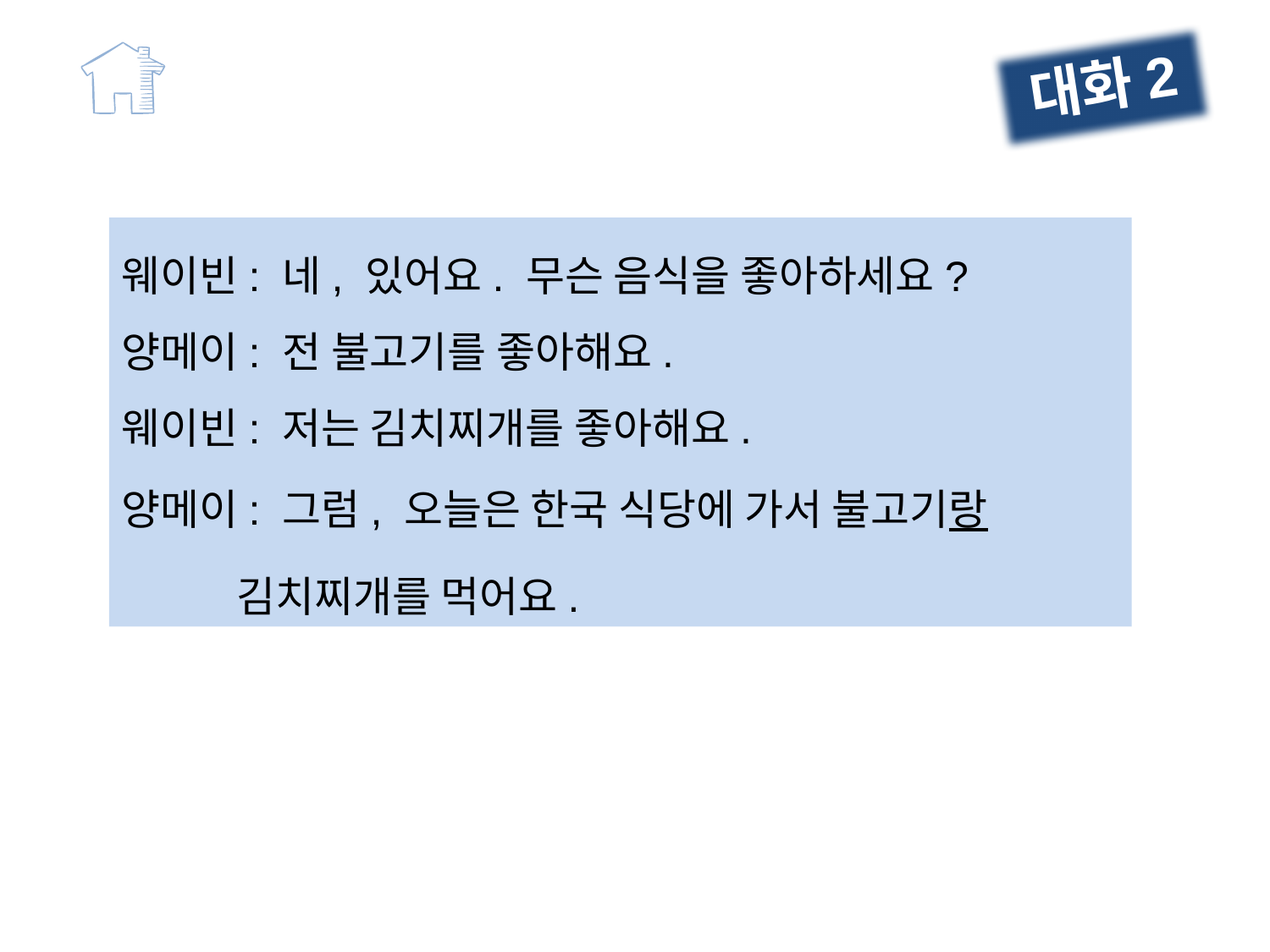

대화2

웨이빈: 네, 있어요. 무슨 음식을 좋아하세요?
양메이: 전 불고기를 좋아해요.
웨이빈: 저는 김치찌개를 좋아해요.
양메이: 그럼, 오늘은 한국 식당에 가서 불고기랑
           김치찌개를 먹어요.